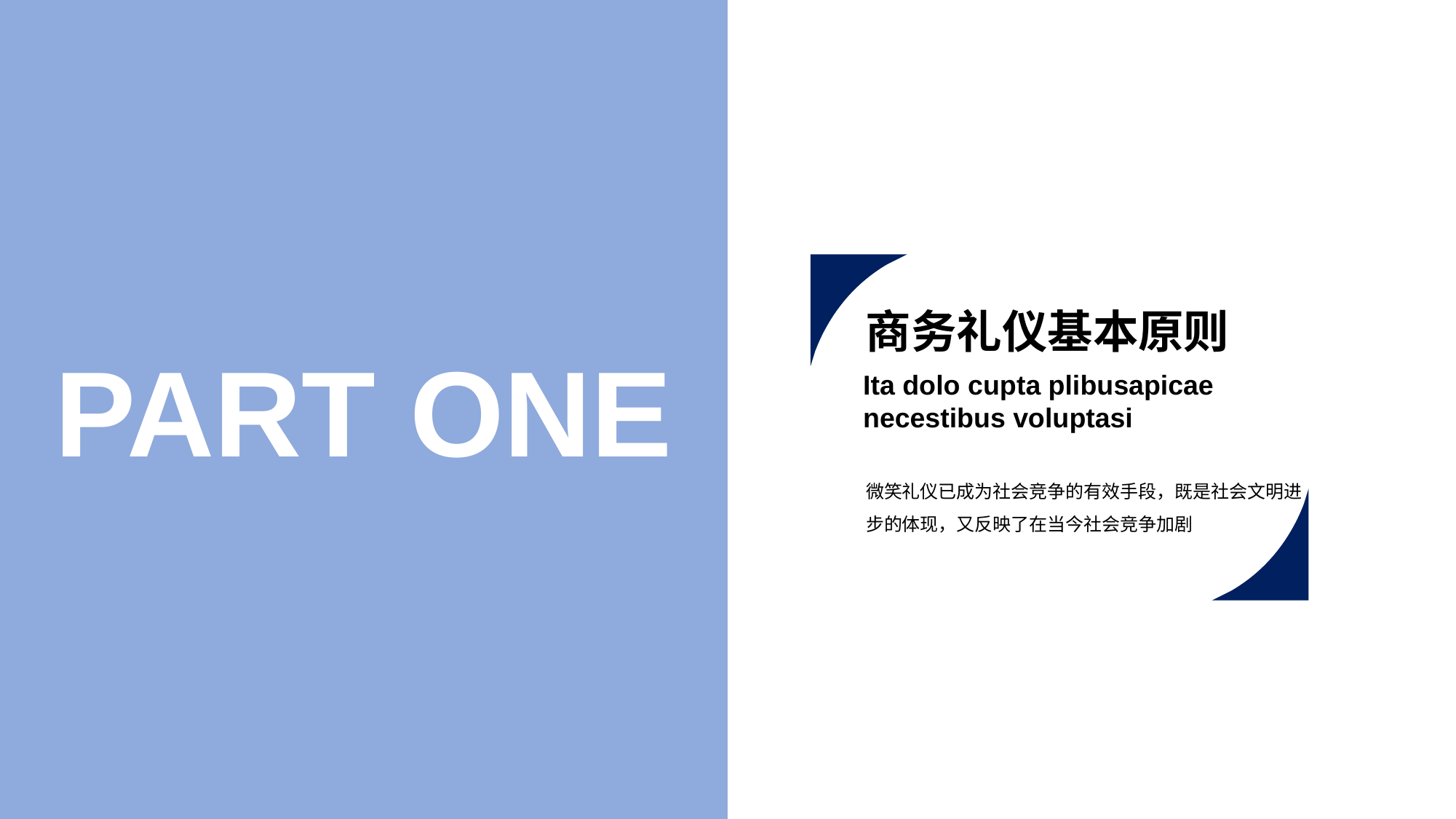

商务礼仪基本原则
PART ONE
Ita dolo cupta plibusapicae
necestibus voluptasi
微笑礼仪已成为社会竞争的有效手段，既是社会文明进步的体现，又反映了在当今社会竞争加剧